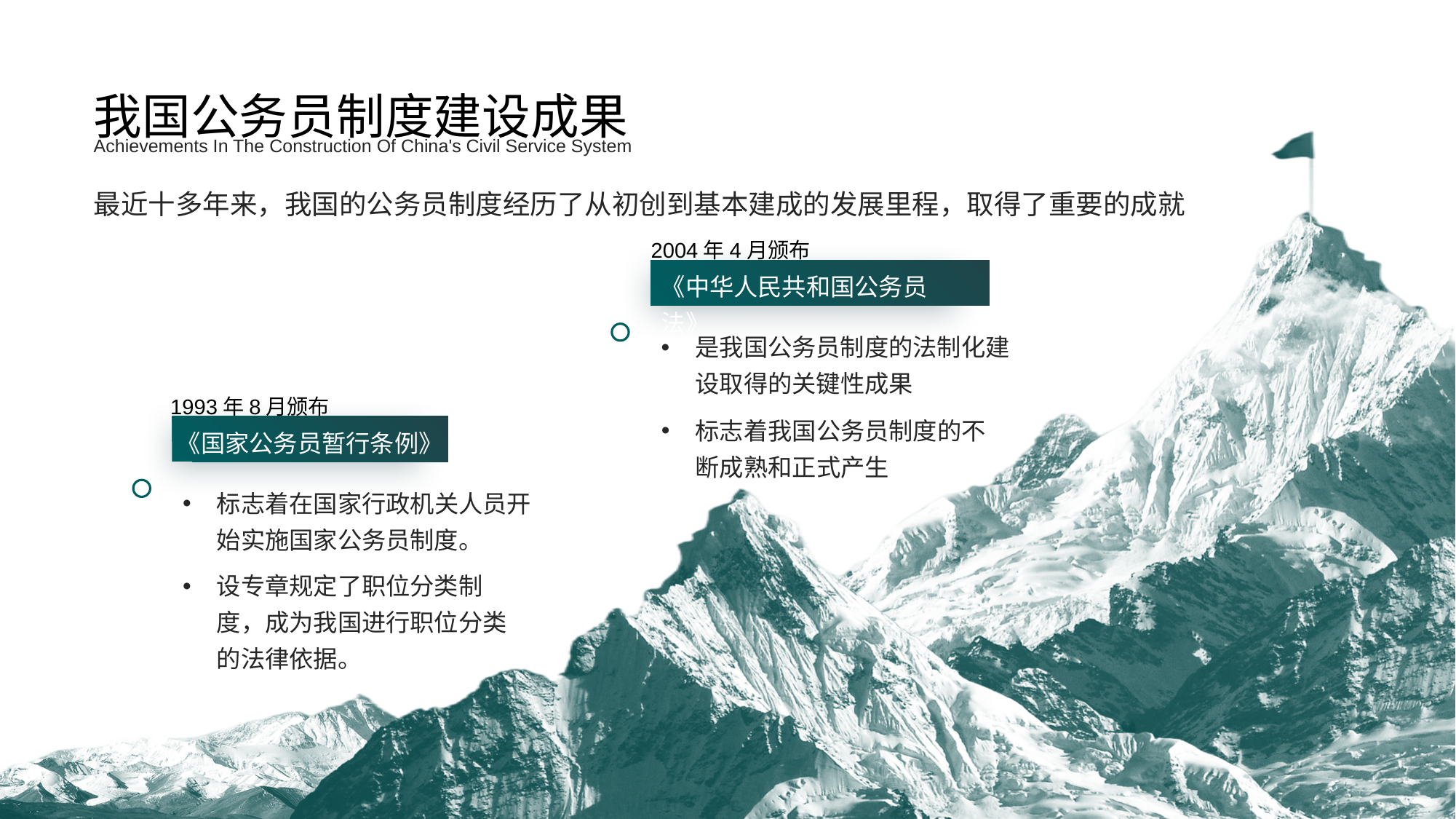

我国公务员制度建设成果
Achievements In The Construction Of China's Civil Service System
最近十多年来，我国的公务员制度经历了从初创到基本建成的发展里程，取得了重要的成就
2004年4月颁布
《中华人民共和国公务员法》

是我国公务员制度的法制化建设取得的关键性成果

1993年8月颁布
标志着我国公务员制度的不断成熟和正式产生
《国家公务员暂行条例》

标志着在国家行政机关人员开始实施国家公务员制度。

设专章规定了职位分类制度，成为我国进行职位分类的法律依据。